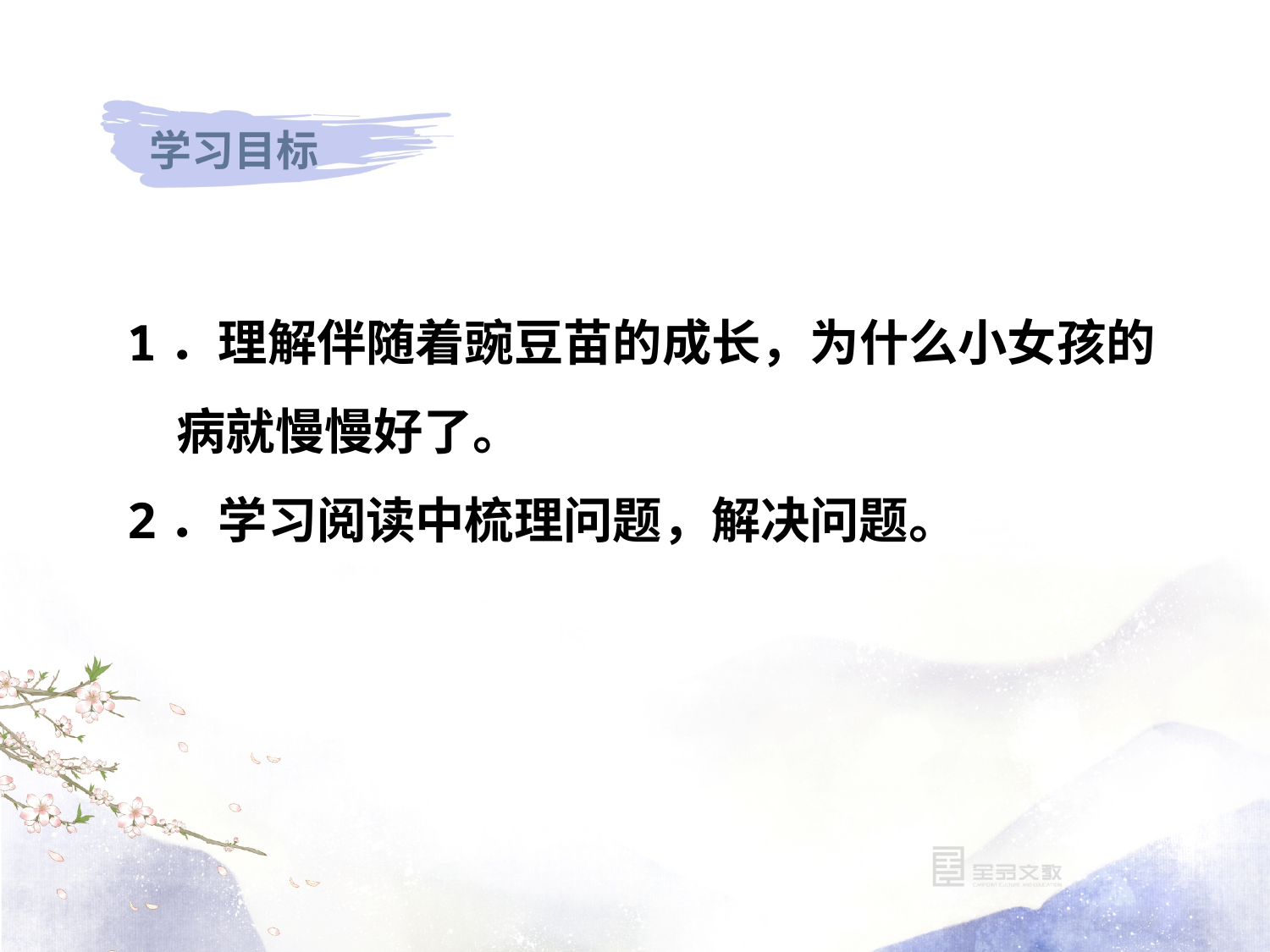

1．理解伴随着豌豆苗的成长，为什么小女孩的病就慢慢好了。
2．学习阅读中梳理问题，解决问题。